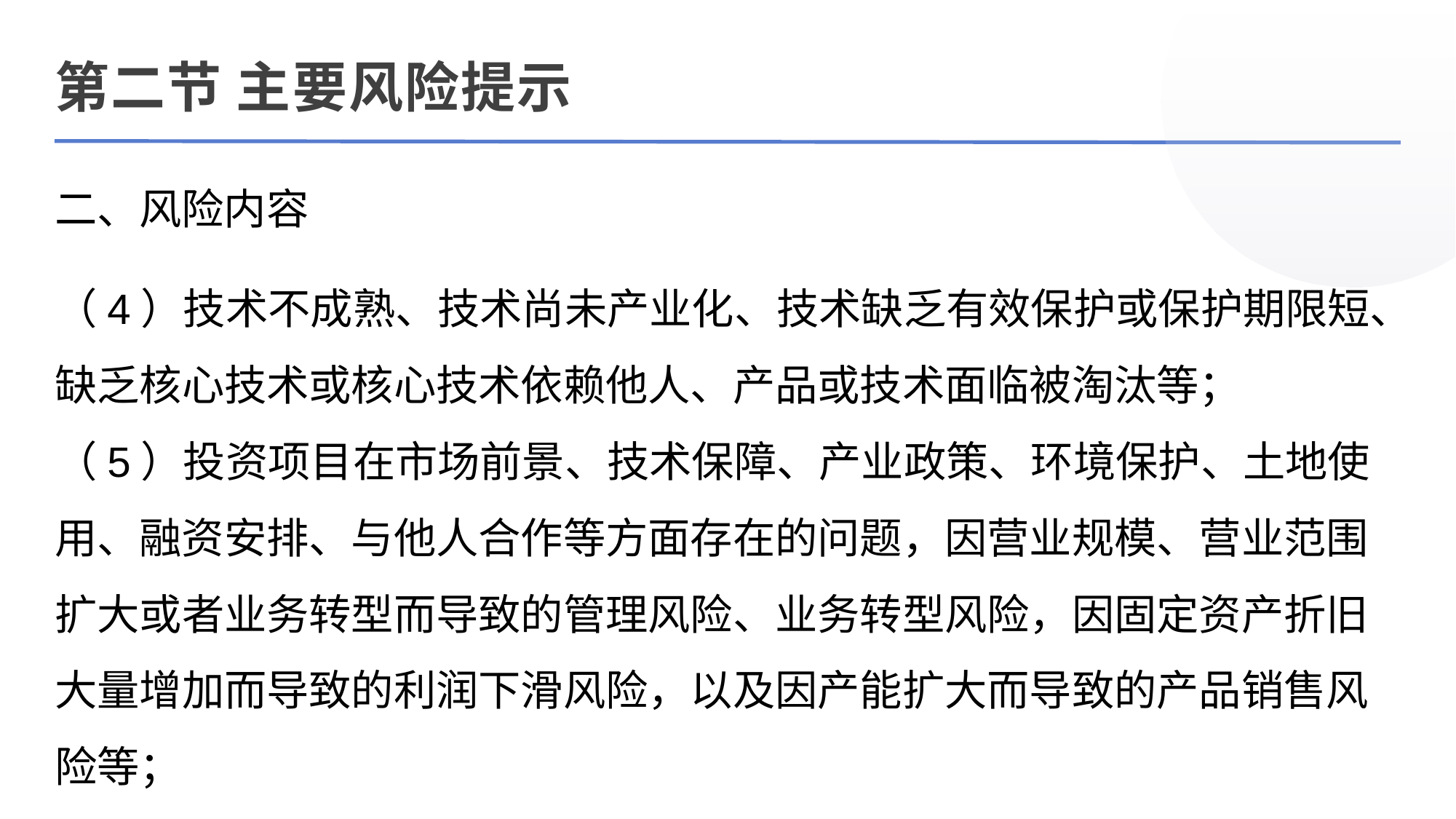

第二节 主要风险提示
二、风险内容
（4）技术不成熟、技术尚未产业化、技术缺乏有效保护或保护期限短、缺乏核心技术或核心技术依赖他人、产品或技术面临被淘汰等；
（5）投资项目在市场前景、技术保障、产业政策、环境保护、土地使用、融资安排、与他人合作等方面存在的问题，因营业规模、营业范围扩大或者业务转型而导致的管理风险、业务转型风险，因固定资产折旧大量增加而导致的利润下滑风险，以及因产能扩大而导致的产品销售风险等；

12